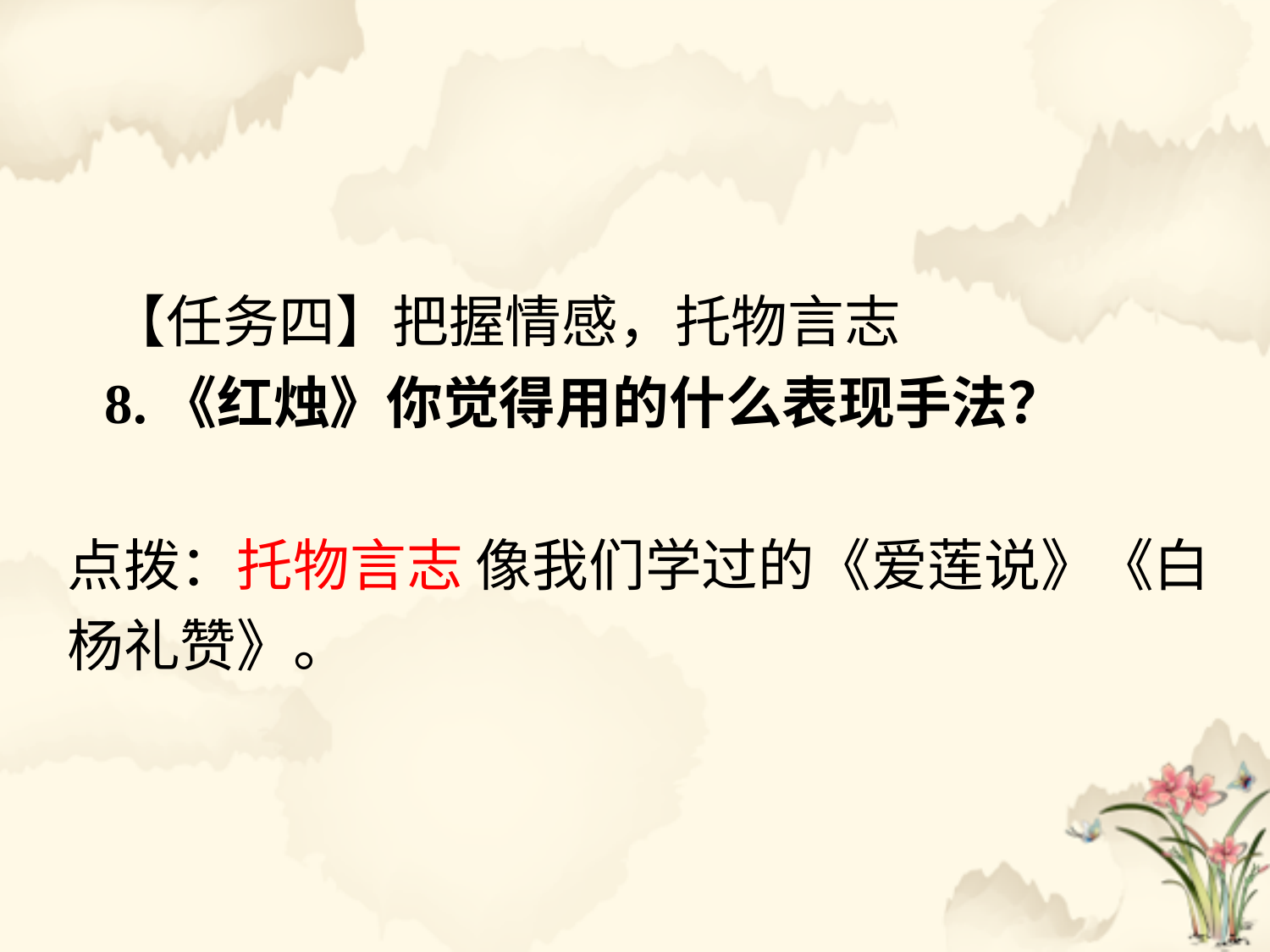

【任务四】把握情感，托物言志
8.《红烛》你觉得用的什么表现手法？

点拨：托物言志 像我们学过的《爱莲说》《白杨礼赞》。